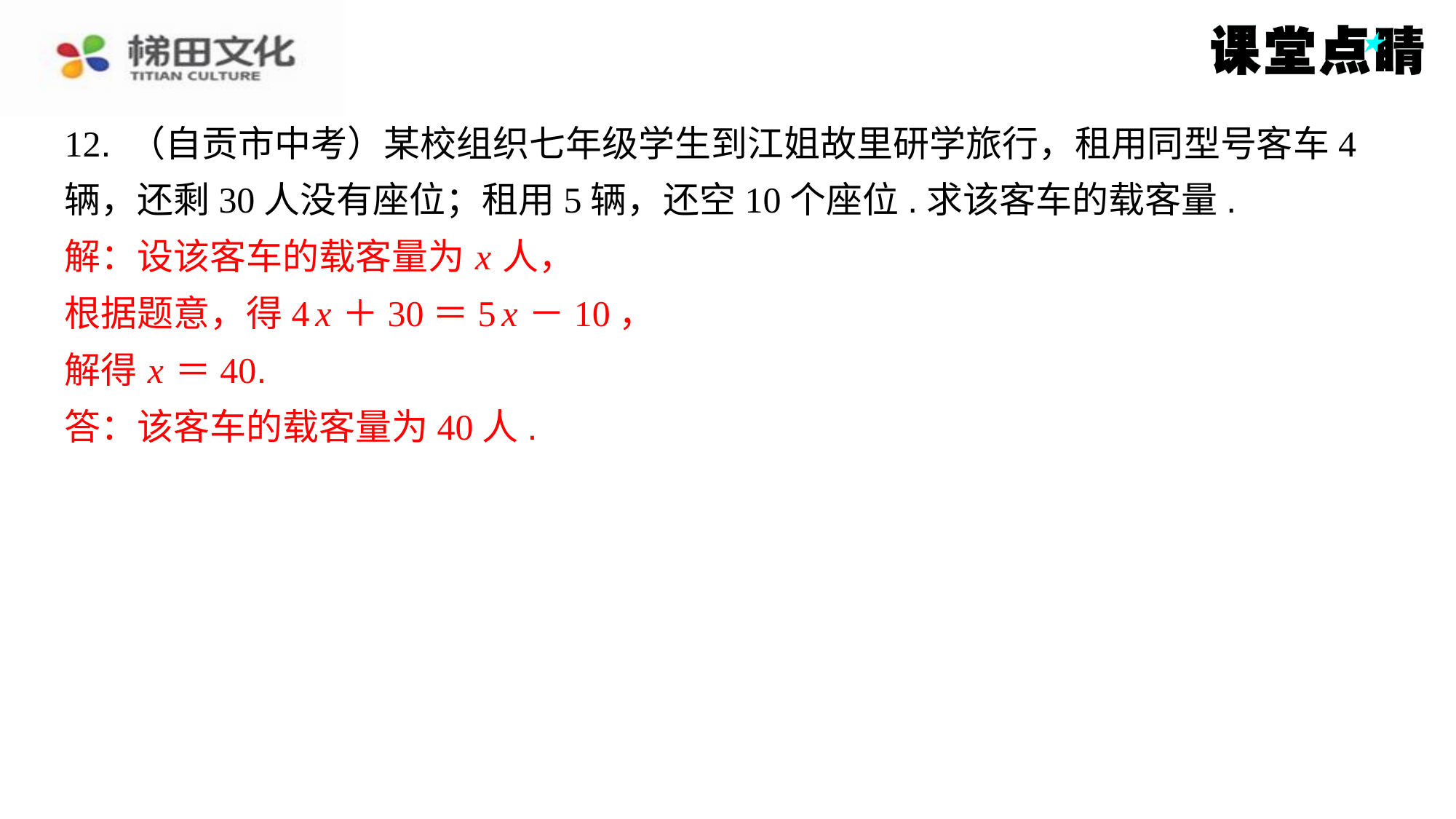

12. （自贡市中考）某校组织七年级学生到江姐故里研学旅行，租用同型号客车4
辆，还剩30人没有座位；租用5辆，还空10个座位.求该客车的载客量.
解：设该客车的载客量为 x 人，
根据题意，得4 x ＋30＝5 x －10，
解得 x ＝40.
答：该客车的载客量为40人.
解：设该客车的载客量为 x 人，
根据题意，得4 x ＋30＝5 x －10，
解得 x ＝40.
答：该客车的载客量为40人.